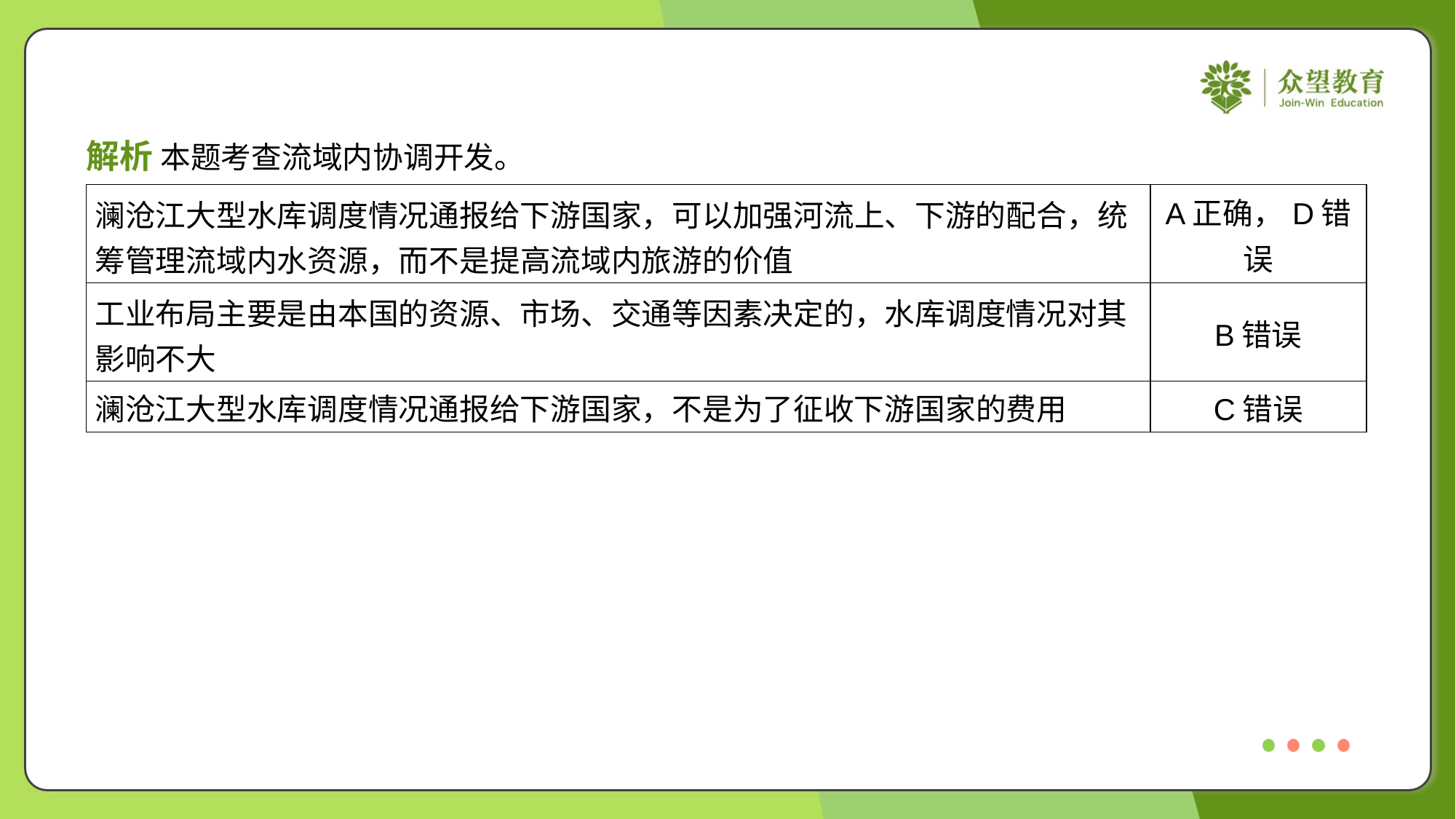

解析 本题考查流域内协调开发。
| 澜沧江大型水库调度情况通报给下游国家，可以加强河流上、下游的配合，统 筹管理流域内水资源，而不是提高流域内旅游的价值 | A正确，D错误 |
| --- | --- |
| 工业布局主要是由本国的资源、市场、交通等因素决定的，水库调度情况对其 影响不大 | B错误 |
| 澜沧江大型水库调度情况通报给下游国家，不是为了征收下游国家的费用 | C错误 |